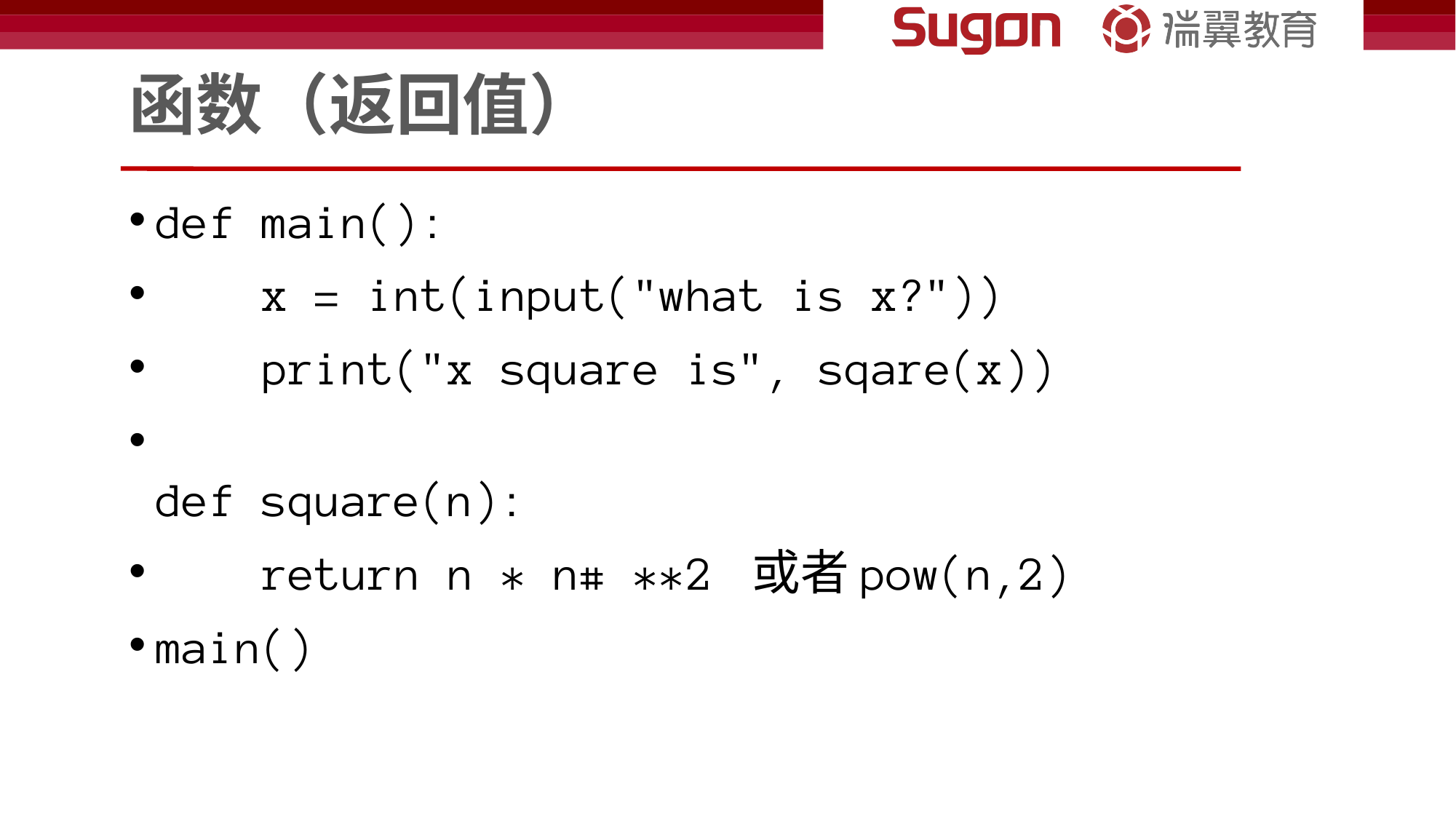

# 函数（返回值）
def main():
    x = int(input("what is x?"))
    print("x square is", sqare(x))
def square(n):
    return n * n# **2 或者pow(n,2)
main()